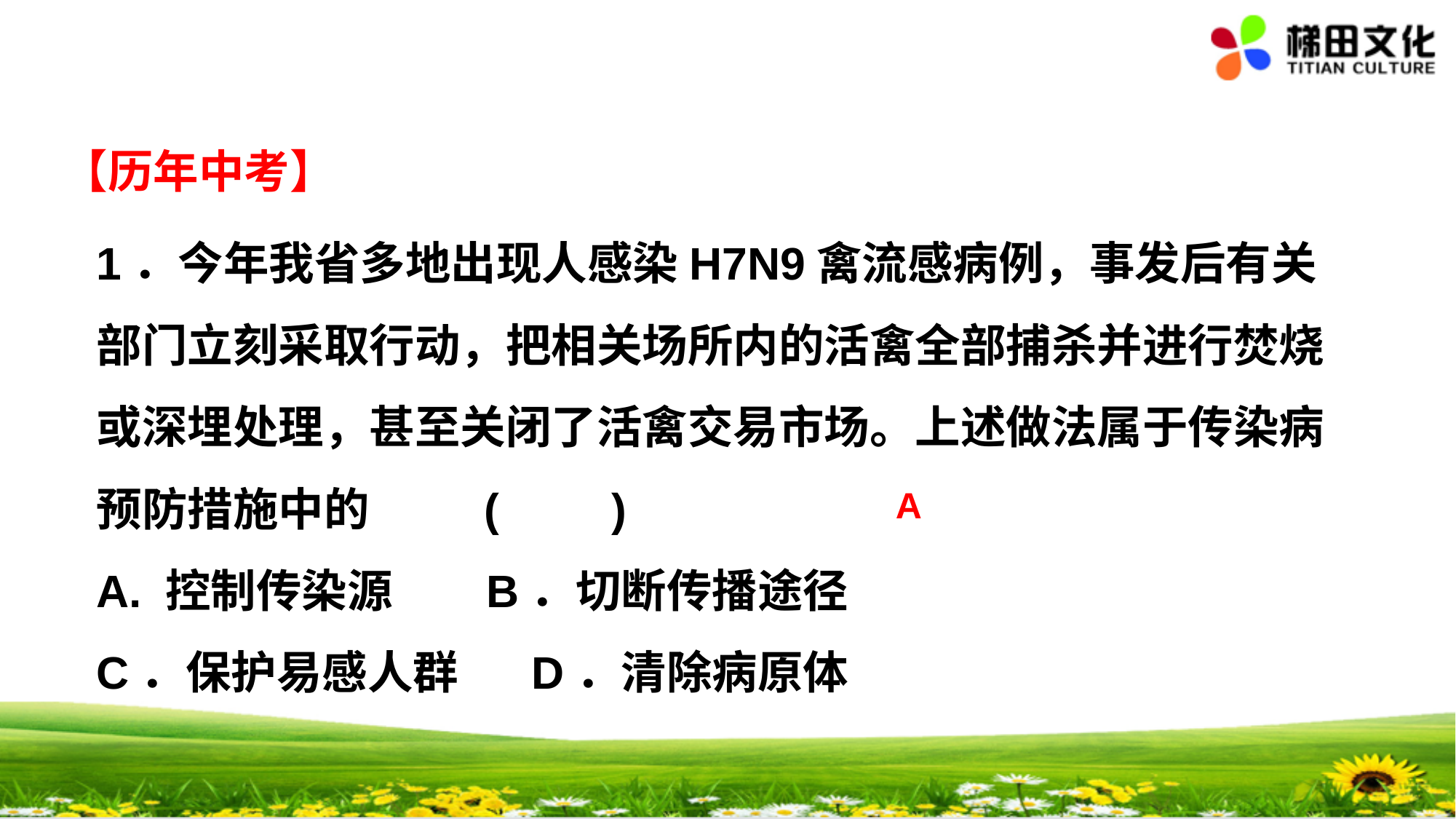

【历年中考】
1．今年我省多地出现人感染H7N9禽流感病例，事发后有关部门立刻采取行动，把相关场所内的活禽全部捕杀并进行焚烧或深埋处理，甚至关闭了活禽交易市场。上述做法属于传染病预防措施中的          (　　)
A. 控制传染源        B．切断传播途径
C．保护易感人群      D．清除病原体
A